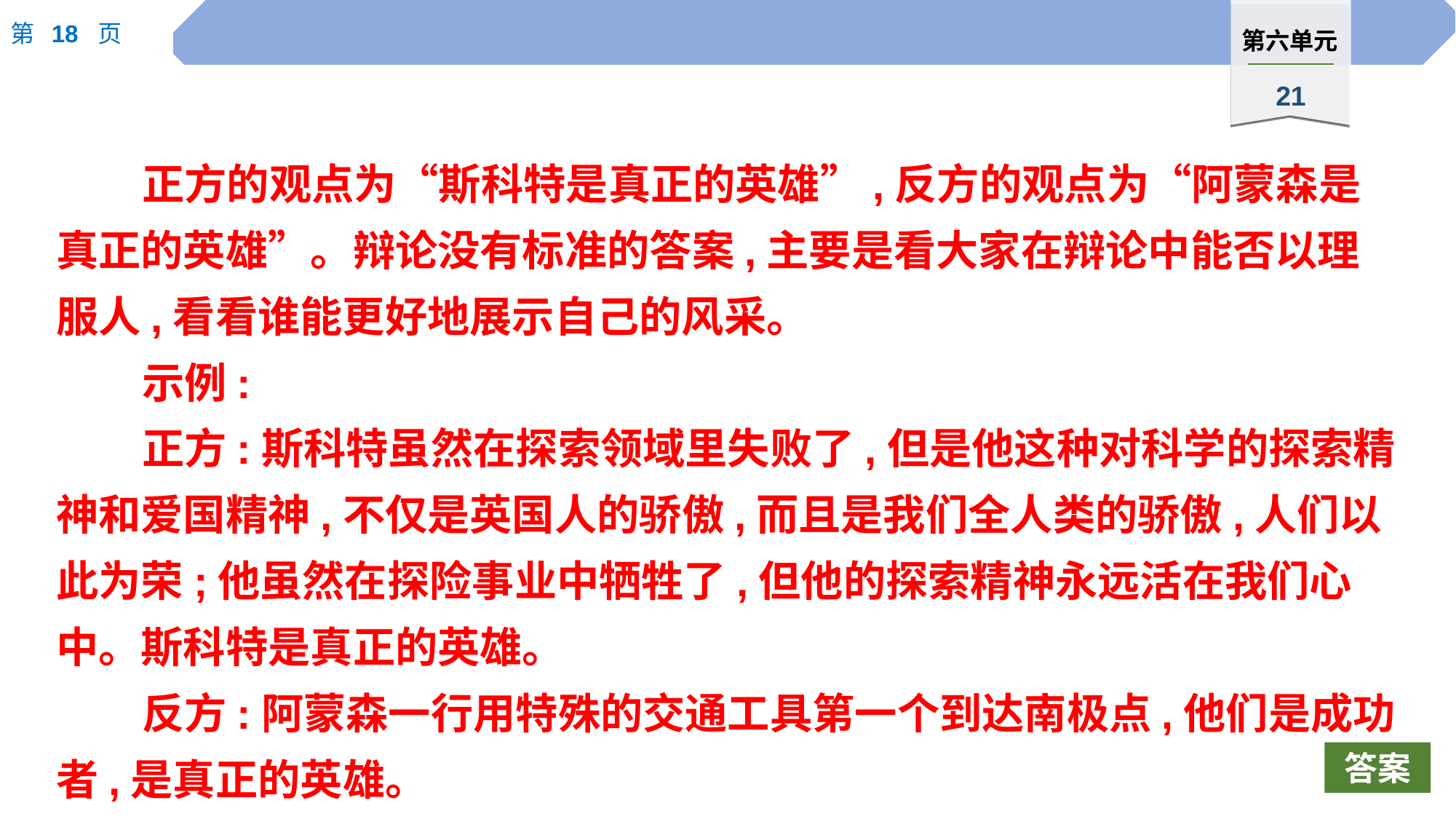

正方的观点为“斯科特是真正的英雄”,反方的观点为“阿蒙森是真正的英雄”。辩论没有标准的答案,主要是看大家在辩论中能否以理服人,看看谁能更好地展示自己的风采。
示例:
正方:斯科特虽然在探索领域里失败了,但是他这种对科学的探索精神和爱国精神,不仅是英国人的骄傲,而且是我们全人类的骄傲,人们以此为荣;他虽然在探险事业中牺牲了,但他的探索精神永远活在我们心中。斯科特是真正的英雄。
反方:阿蒙森一行用特殊的交通工具第一个到达南极点,他们是成功者,是真正的英雄。
答案